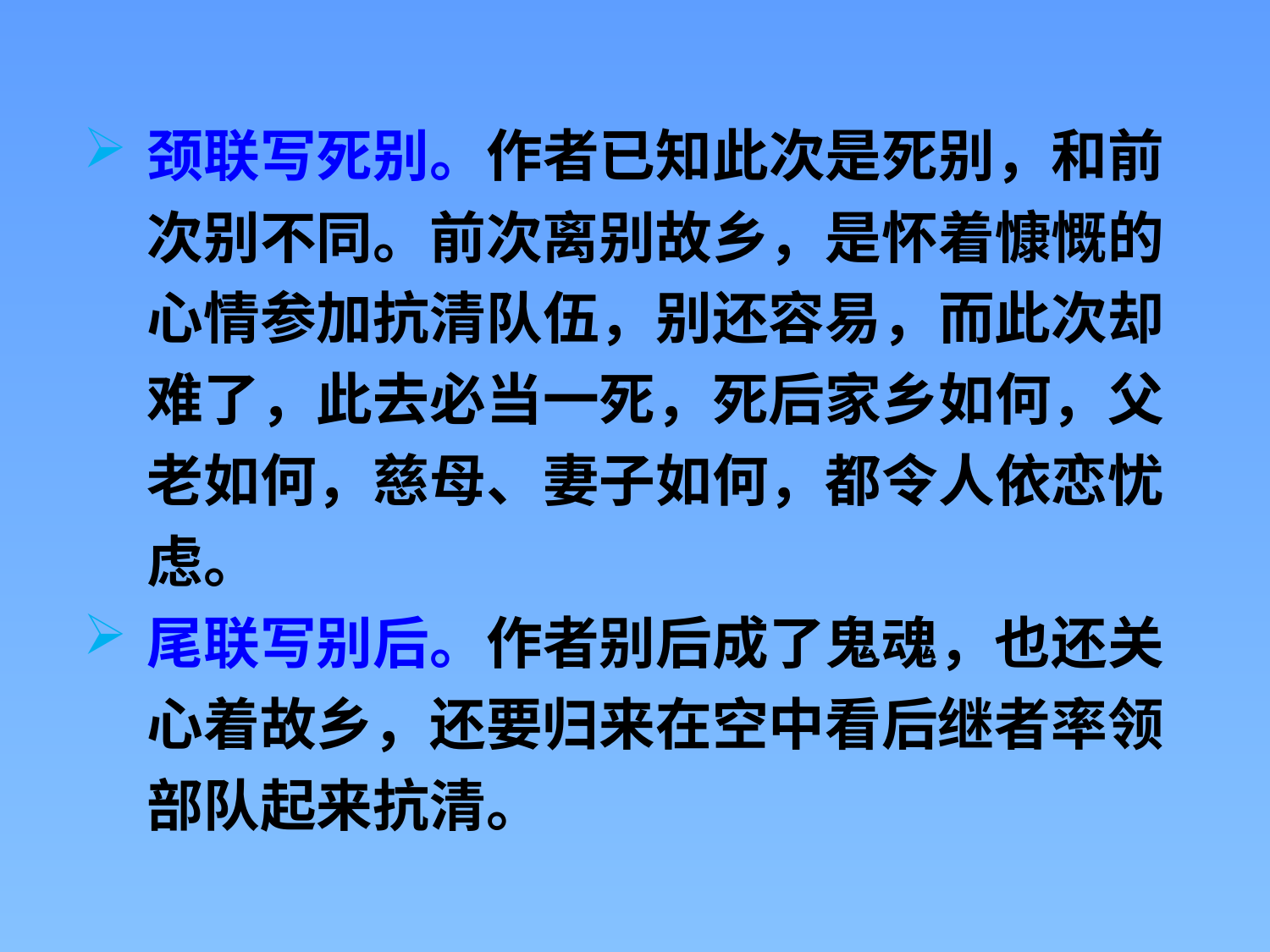

颈联写死别。作者已知此次是死别，和前次别不同。前次离别故乡，是怀着慷慨的心情参加抗清队伍，别还容易，而此次却难了，此去必当一死，死后家乡如何，父老如何，慈母、妻子如何，都令人依恋忧虑。
尾联写别后。作者别后成了鬼魂，也还关心着故乡，还要归来在空中看后继者率领部队起来抗清。